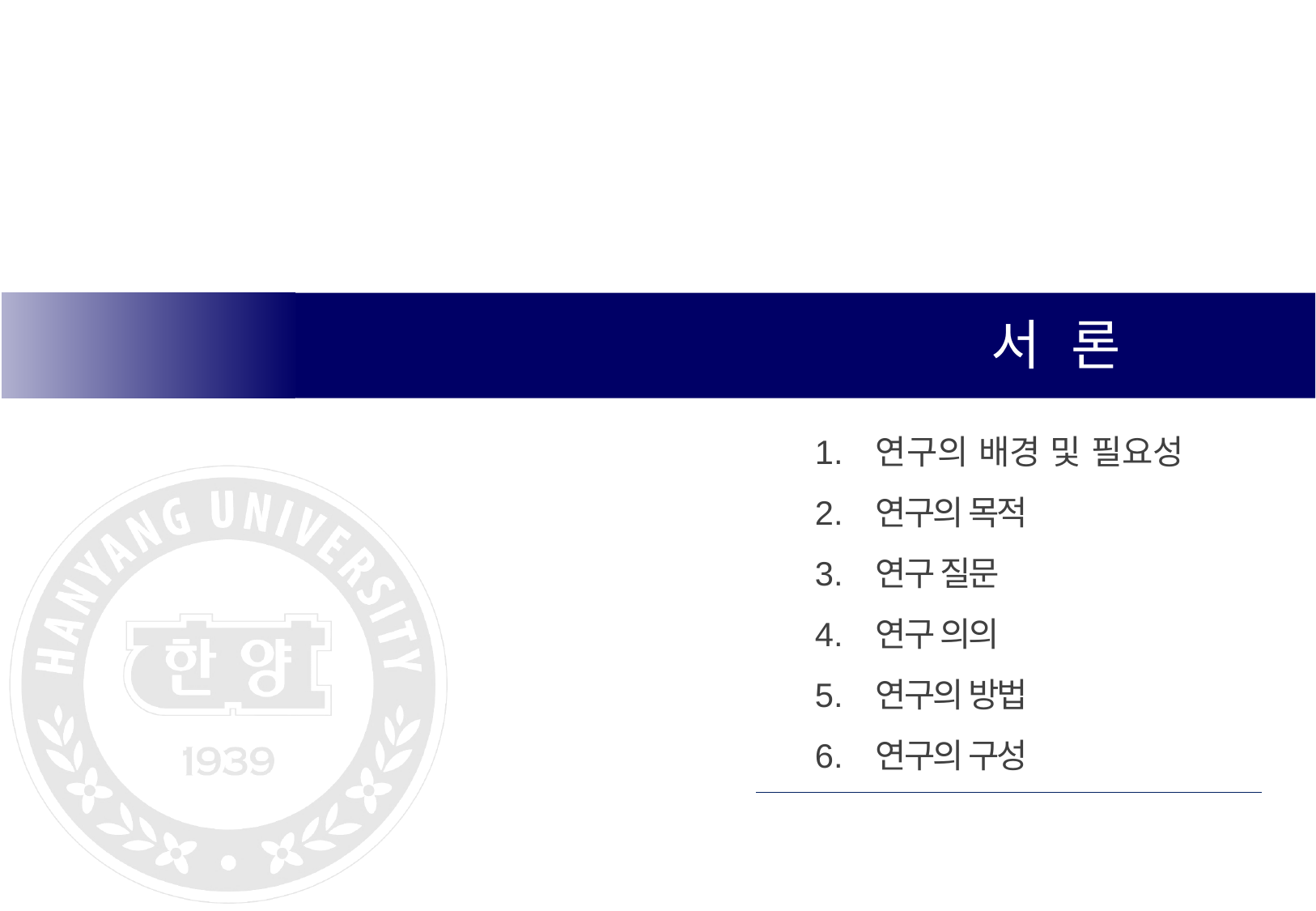

서  론
연구의 배경 및 필요성
연구의 목적
연구 질문
연구 의의
연구의 방법
연구의 구성